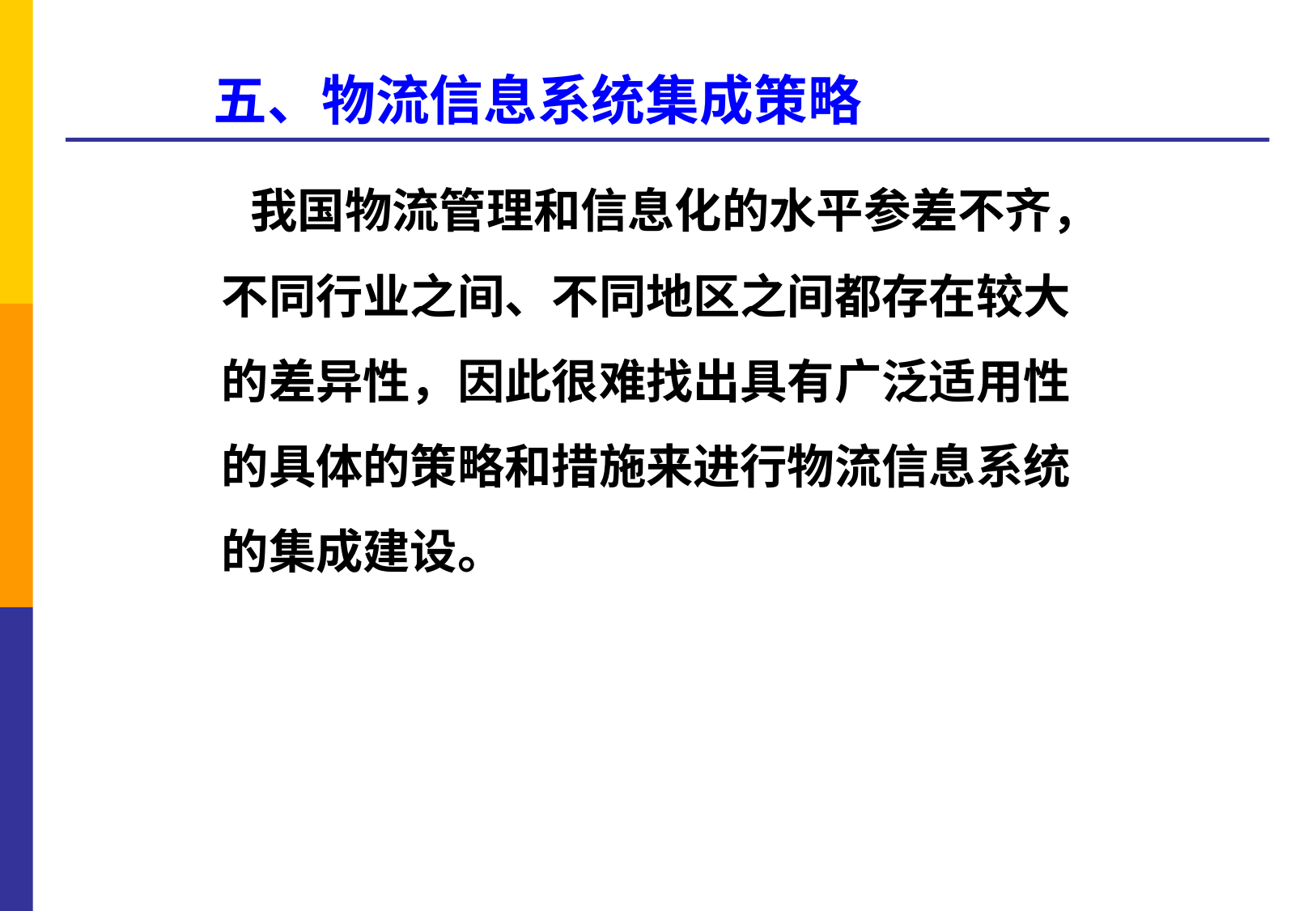

五、物流信息系统集成策略
     我国物流管理和信息化的水平参差不齐，不同行业之间、不同地区之间都存在较大的差异性，因此很难找出具有广泛适用性的具体的策略和措施来进行物流信息系统的集成建设。